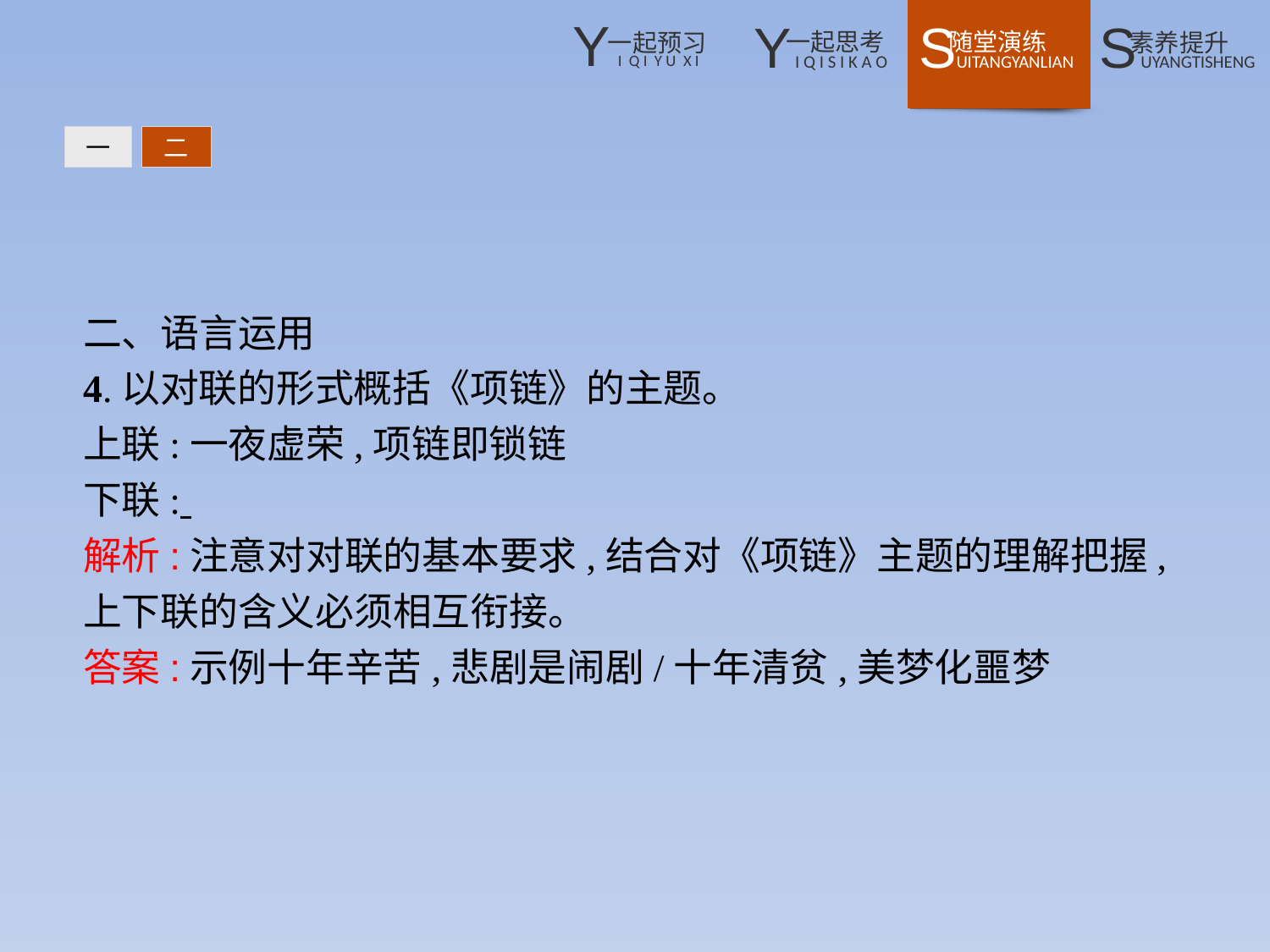

一
二
二、语言运用
4.以对联的形式概括《项链》的主题。
上联:一夜虚荣,项链即锁链
下联:
解析:注意对对联的基本要求,结合对《项链》主题的理解把握,上下联的含义必须相互衔接。
答案:示例十年辛苦,悲剧是闹剧/十年清贫,美梦化噩梦